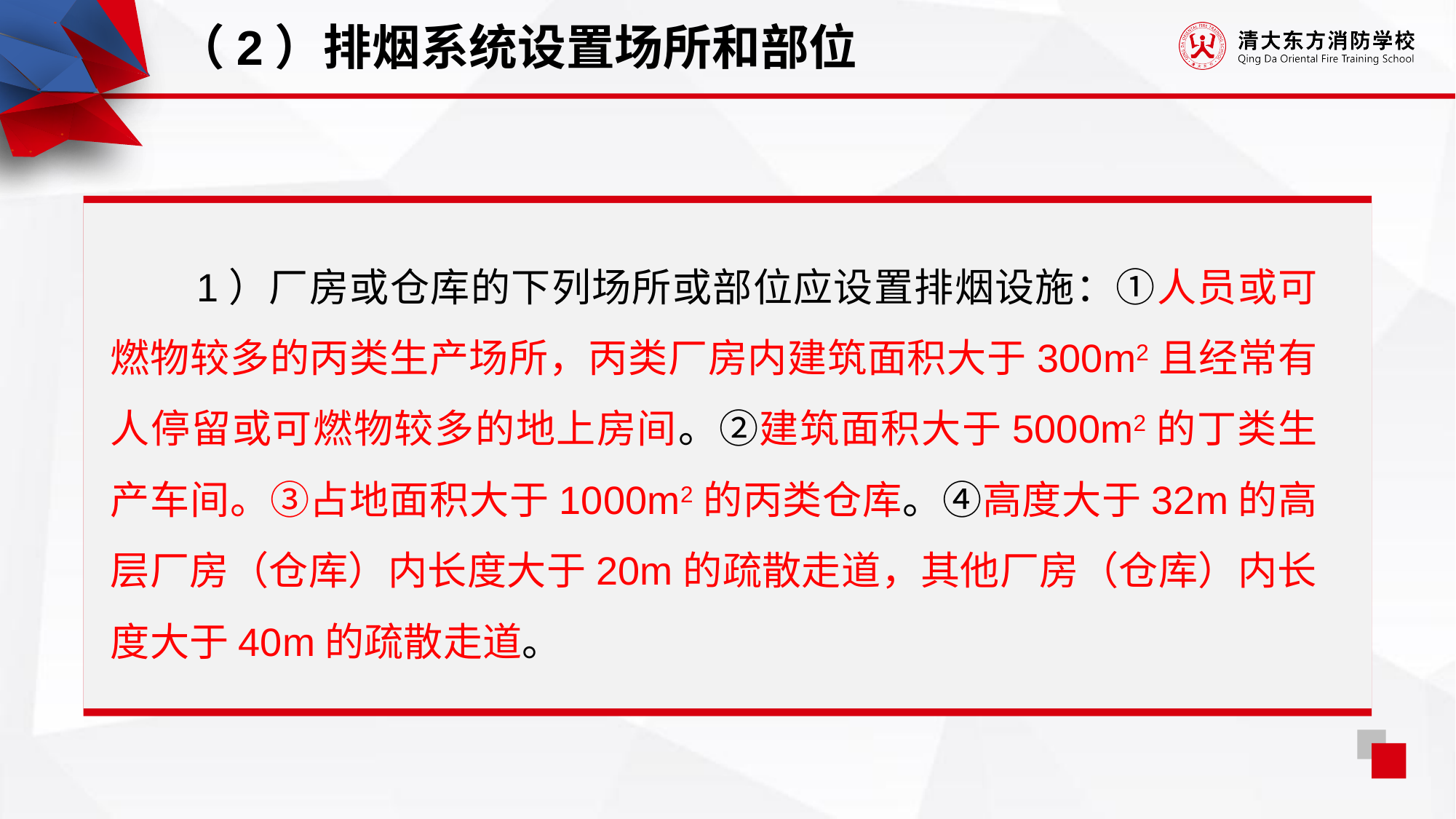

（2）排烟系统设置场所和部位

1）厂房或仓库的下列场所或部位应设置排烟设施：①人员或可燃物较多的丙类生产场所，丙类厂房内建筑面积大于300m2且经常有人停留或可燃物较多的地上房间。②建筑面积大于5000m2的丁类生产车间。③占地面积大于1000m2的丙类仓库。④高度大于32m的高层厂房（仓库）内长度大于20m的疏散走道，其他厂房（仓库）内长度大于40m的疏散走道。